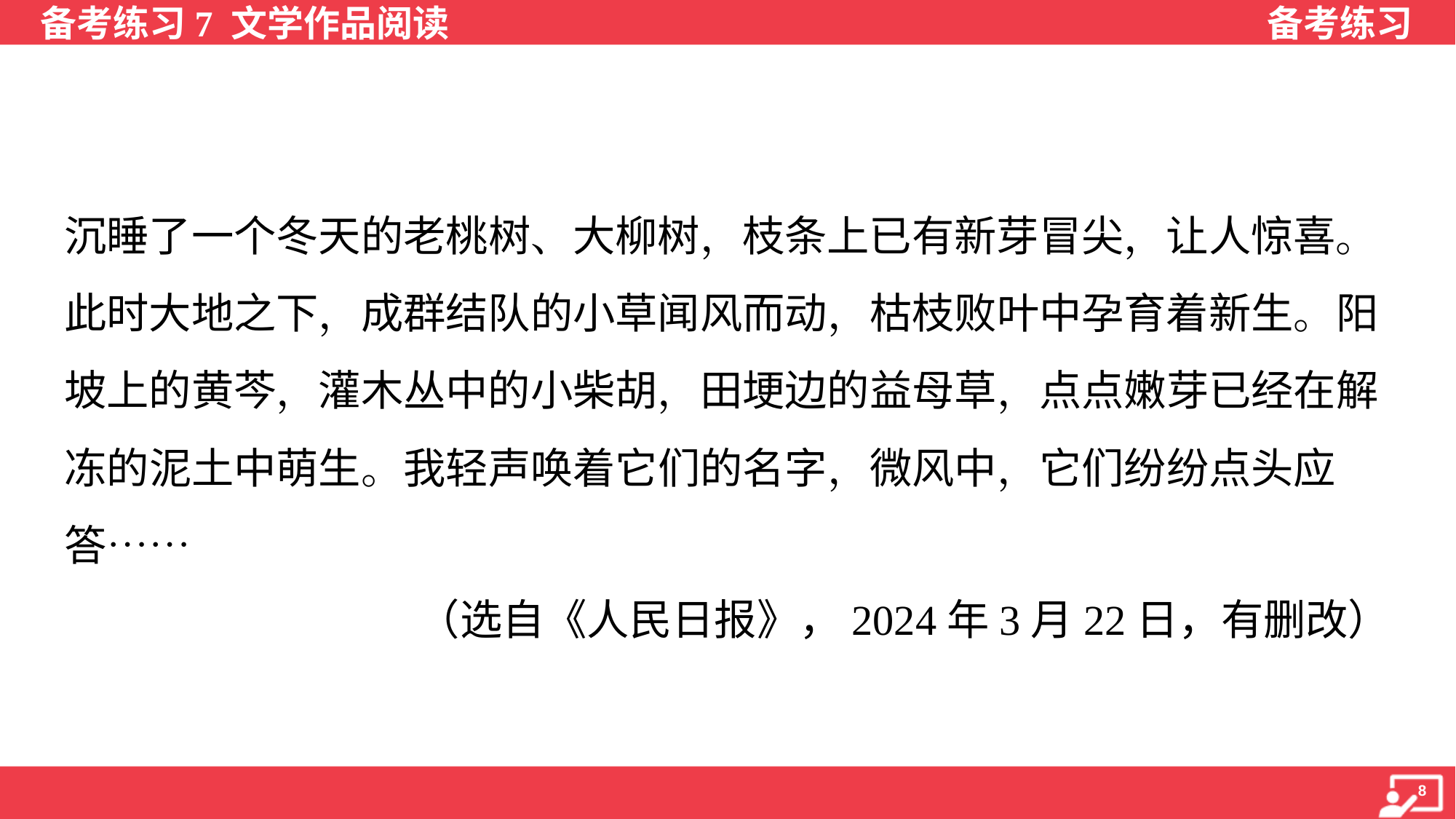

沉睡了一个冬天的老桃树、大柳树，枝条上已有新芽冒尖，让人惊喜。
此时大地之下，成群结队的小草闻风而动，枯枝败叶中孕育着新生。阳
坡上的黄芩，灌木丛中的小柴胡，田埂边的益母草，点点嫩芽已经在解
冻的泥土中萌生。我轻声唤着它们的名字，微风中，它们纷纷点头应
答……
    （选自《人民日报》，2024年3月22日，有删改）